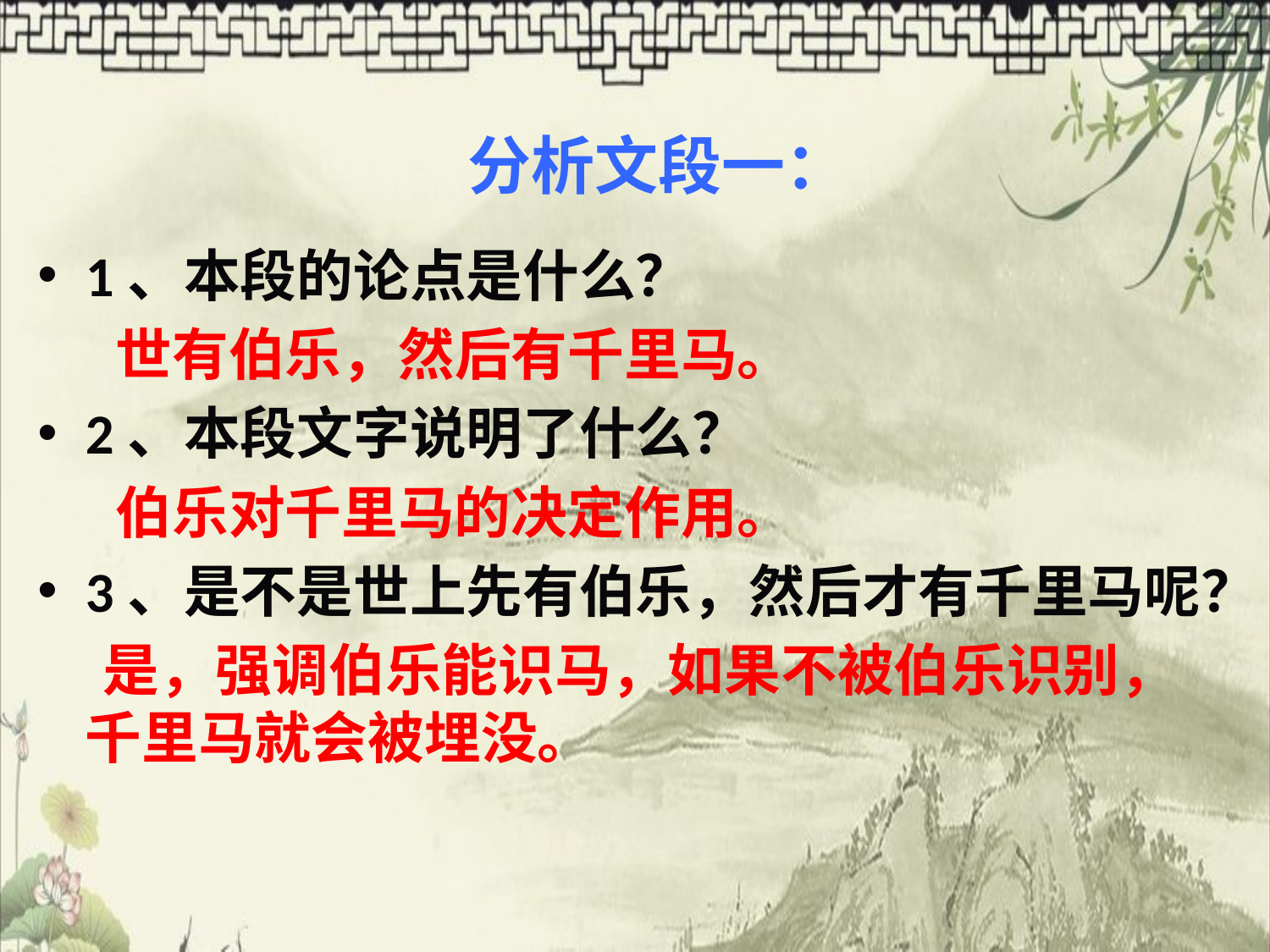

# 分析文段一：
1、本段的论点是什么？
     世有伯乐，然后有千里马。
2、本段文字说明了什么？
     伯乐对千里马的决定作用。
3、是不是世上先有伯乐，然后才有千里马呢？
    是，强调伯乐能识马，如果不被伯乐识别，千里马就会被埋没。